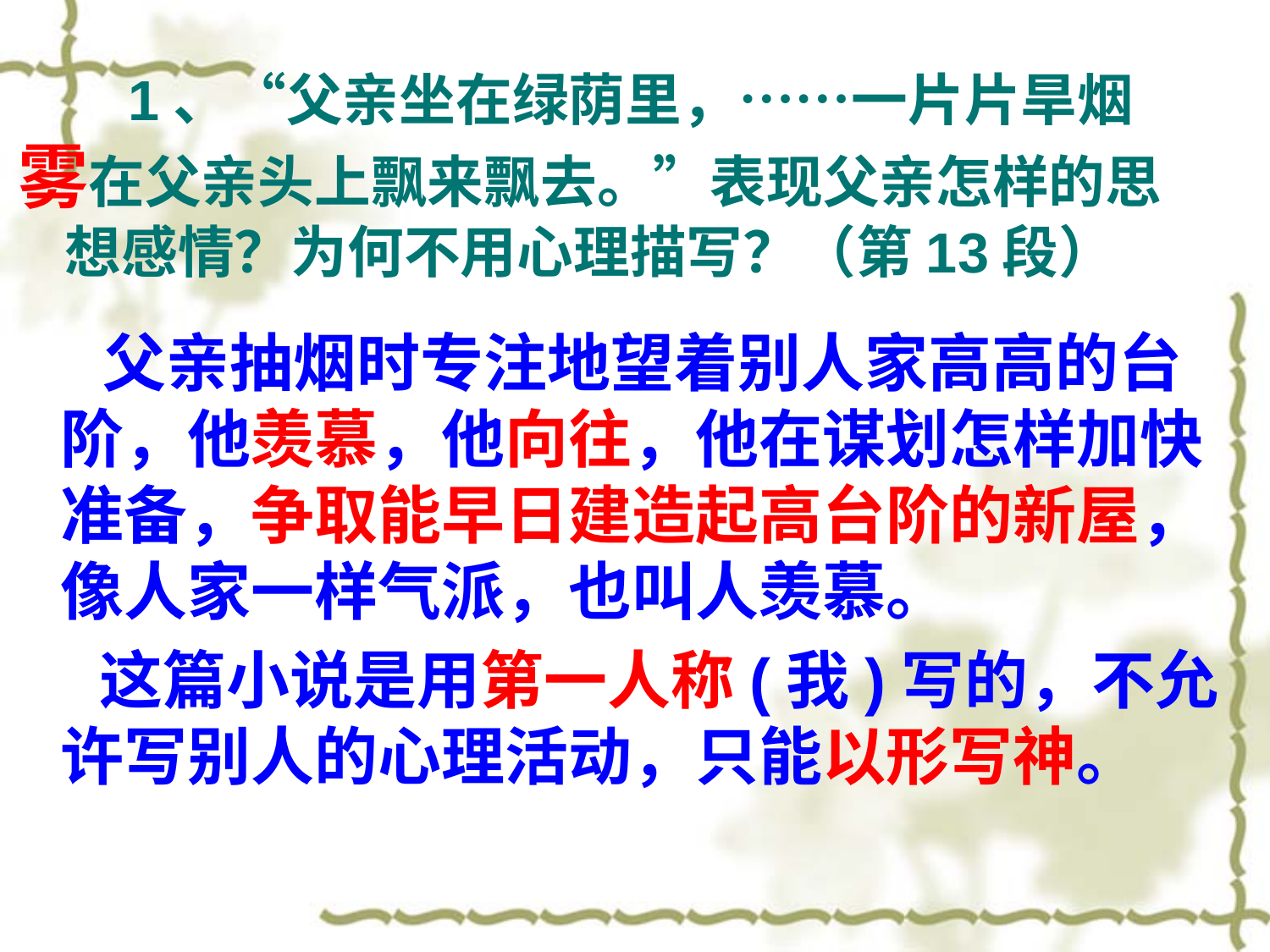

# 1、“父亲坐在绿荫里，……一片片旱烟雾在父亲头上飘来飘去。”表现父亲怎样的思想感情？为何不用心理描写？（第13段）
      父亲抽烟时专注地望着别人家高高的台阶，他羡慕，他向往，他在谋划怎样加快准备，争取能早日建造起高台阶的新屋，像人家一样气派，也叫人羡慕。
     这篇小说是用第一人称(我)写的，不允许写别人的心理活动，只能以形写神。